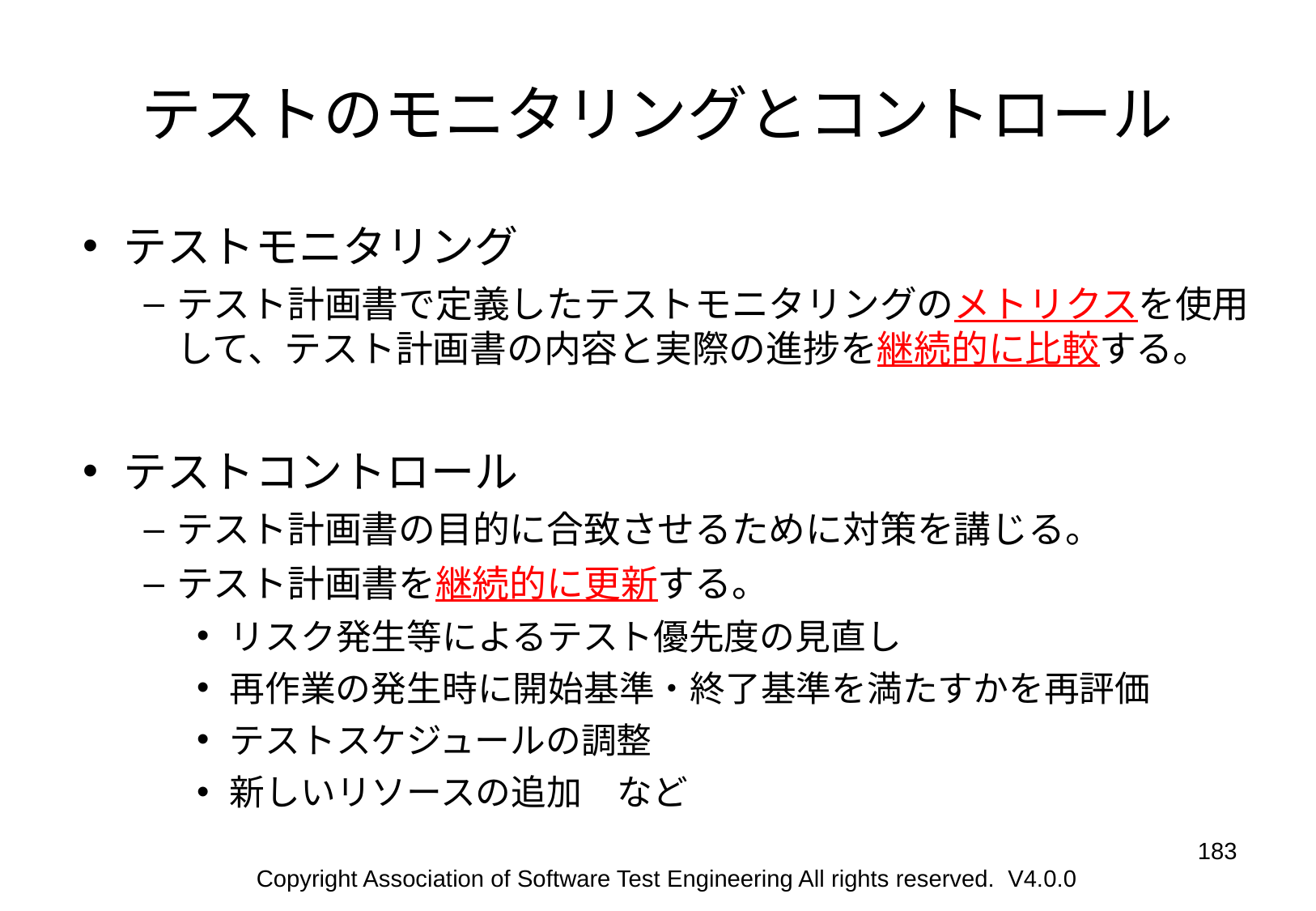

# テストのモニタリングとコントロール
テストモニタリング
テスト計画書で定義したテストモニタリングのメトリクスを使用して、テスト計画書の内容と実際の進捗を継続的に比較する。

テストコントロール
テスト計画書の目的に合致させるために対策を講じる。
テスト計画書を継続的に更新する。
リスク発生等によるテスト優先度の見直し
再作業の発生時に開始基準・終了基準を満たすかを再評価
テストスケジュールの調整
新しいリソースの追加　など
183
Copyright Association of Software Test Engineering All rights reserved.  V4.0.0